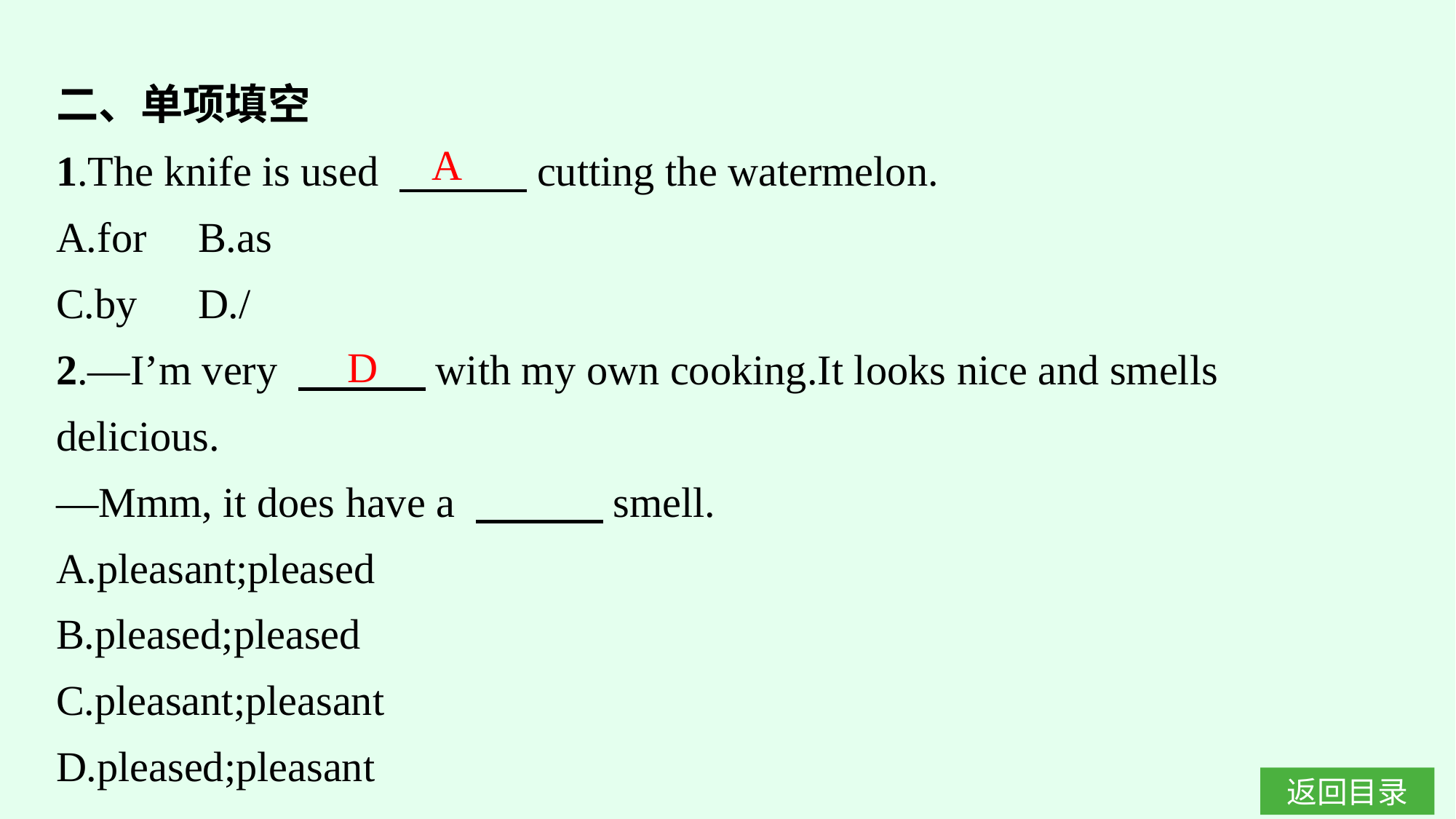

二、单项填空
1.The knife is used 　　　cutting the watermelon.
A.for	B.as
C.by	D./
2.—I’m very 　　　with my own cooking.It looks nice and smells delicious.
—Mmm, it does have a 　　　smell.
A.pleasant;pleased
B.pleased;pleased
C.pleasant;pleasant
D.pleased;pleasant
A
D